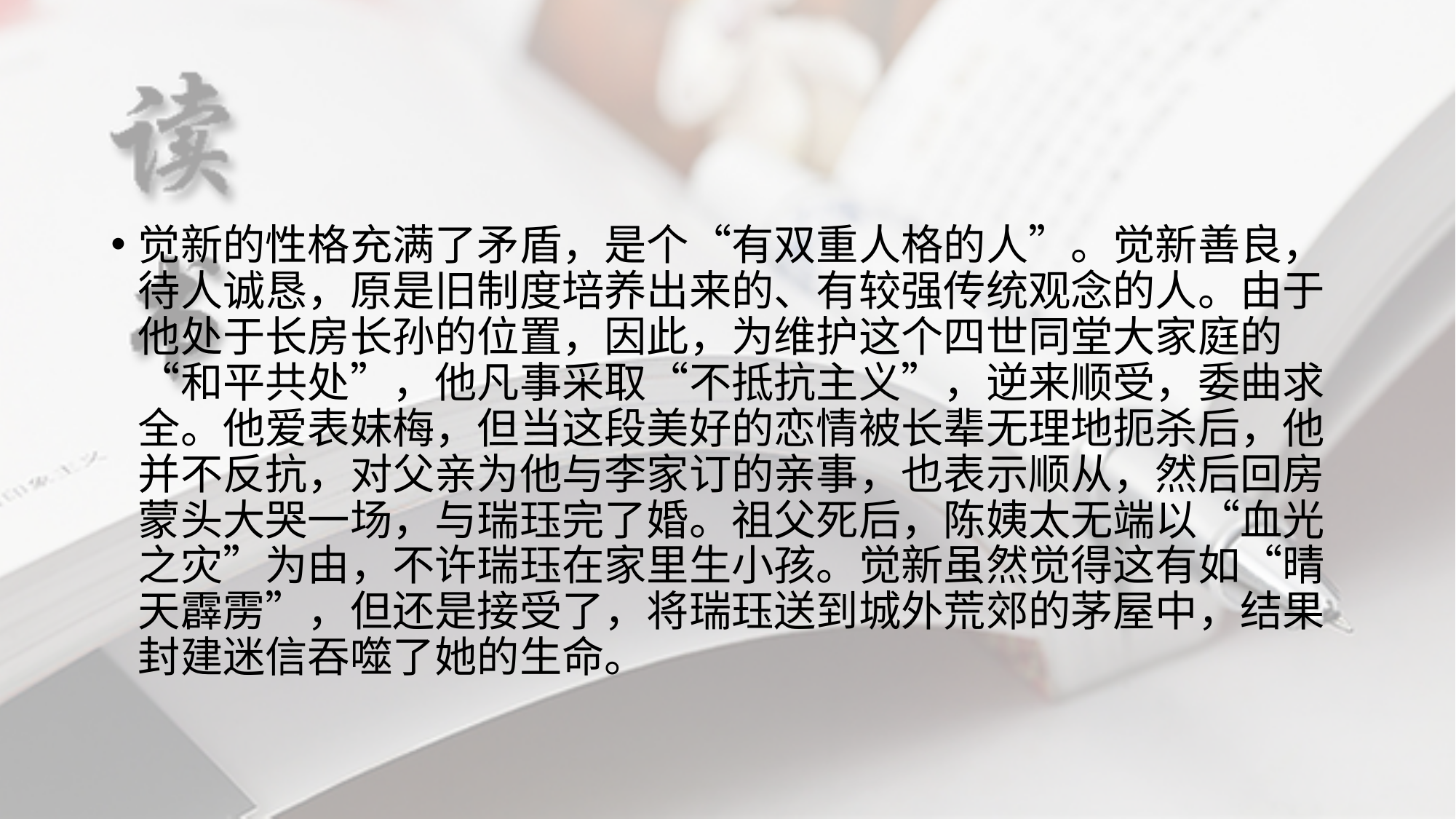

#
觉新的性格充满了矛盾，是个“有双重人格的人”。觉新善良，待人诚恳，原是旧制度培养出来的、有较强传统观念的人。由于他处于长房长孙的位置，因此，为维护这个四世同堂大家庭的“和平共处”，他凡事采取“不抵抗主义”，逆来顺受，委曲求全。他爱表妹梅，但当这段美好的恋情被长辈无理地扼杀后，他并不反抗，对父亲为他与李家订的亲事，也表示顺从，然后回房蒙头大哭一场，与瑞珏完了婚。祖父死后，陈姨太无端以“血光之灾”为由，不许瑞珏在家里生小孩。觉新虽然觉得这有如“晴天霹雳”，但还是接受了，将瑞珏送到城外荒郊的茅屋中，结果封建迷信吞噬了她的生命。